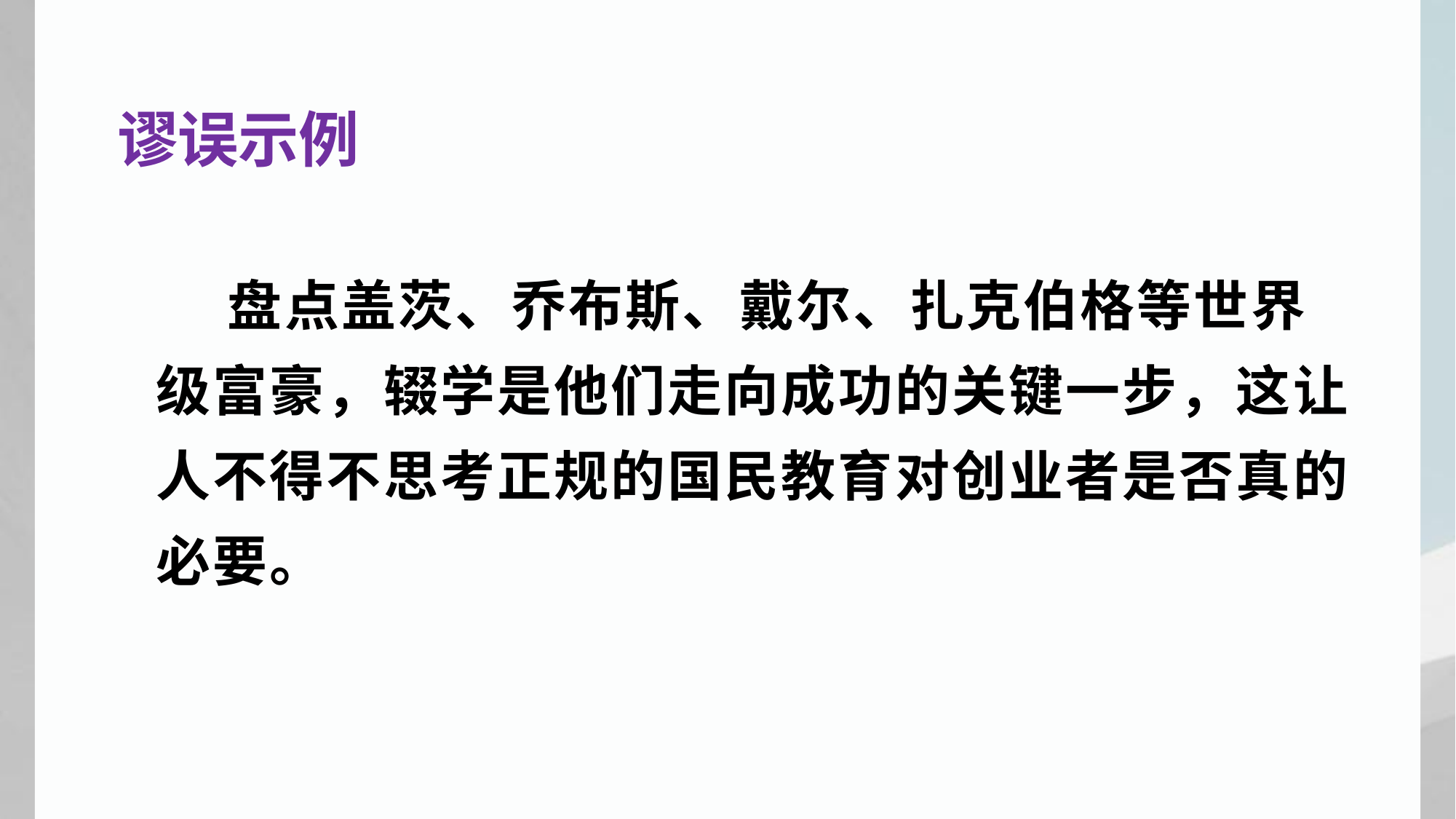

谬误示例
    盘点盖茨、乔布斯、戴尔、扎克伯格等世界级富豪，辍学是他们走向成功的关键一步，这让人不得不思考正规的国民教育对创业者是否真的必要。